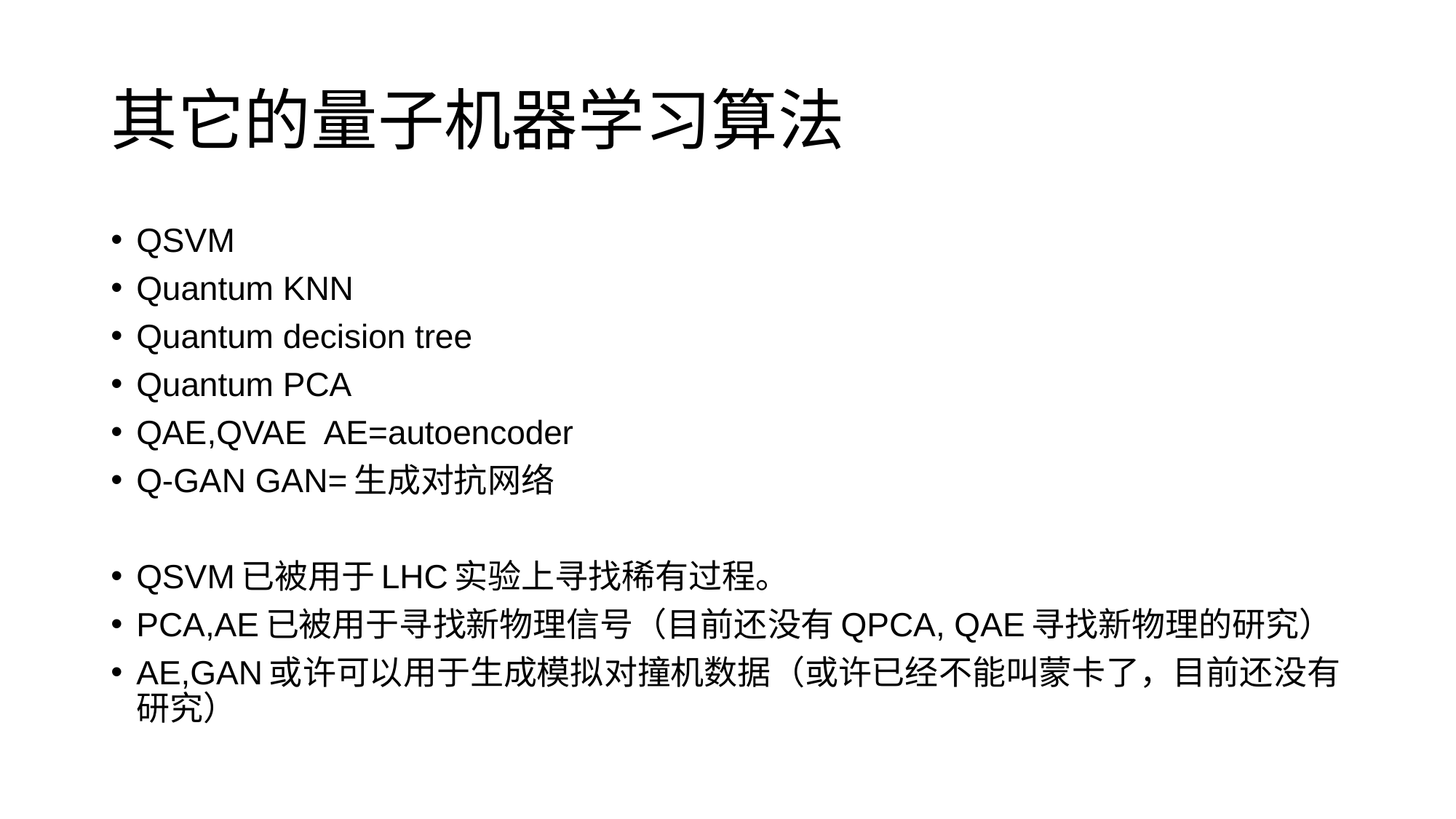

# 其它的量子机器学习算法
QSVM
Quantum KNN
Quantum decision tree
Quantum PCA
QAE,QVAE  AE=autoencoder
Q-GAN GAN=生成对抗网络

QSVM已被用于LHC实验上寻找稀有过程。
PCA,AE已被用于寻找新物理信号（目前还没有QPCA, QAE寻找新物理的研究）
AE,GAN或许可以用于生成模拟对撞机数据（或许已经不能叫蒙卡了，目前还没有研究）